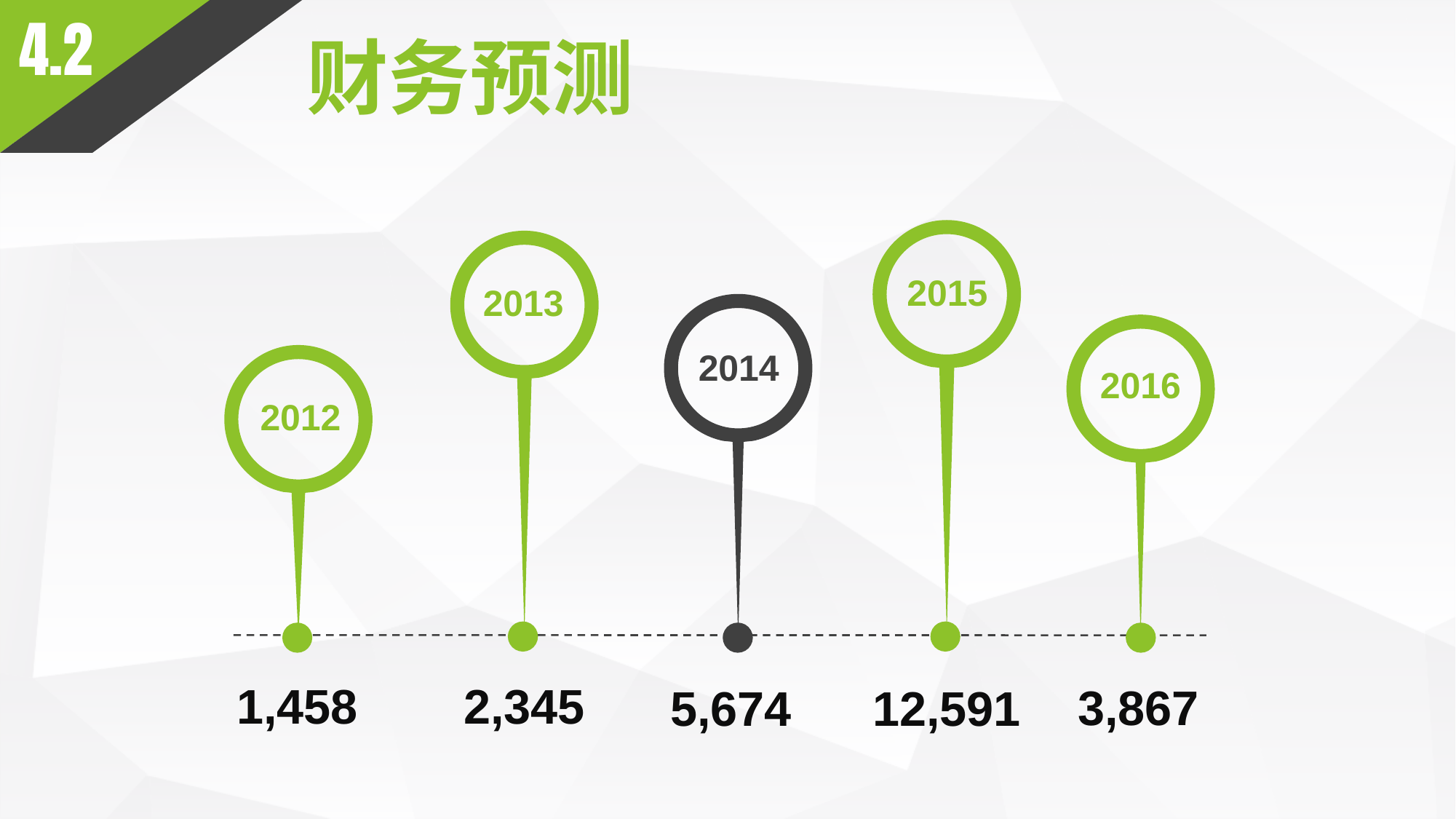

4.2
财务预测

2015
2013

2014

2016
2012

1,458
2,345
3,867
5,674
12,591